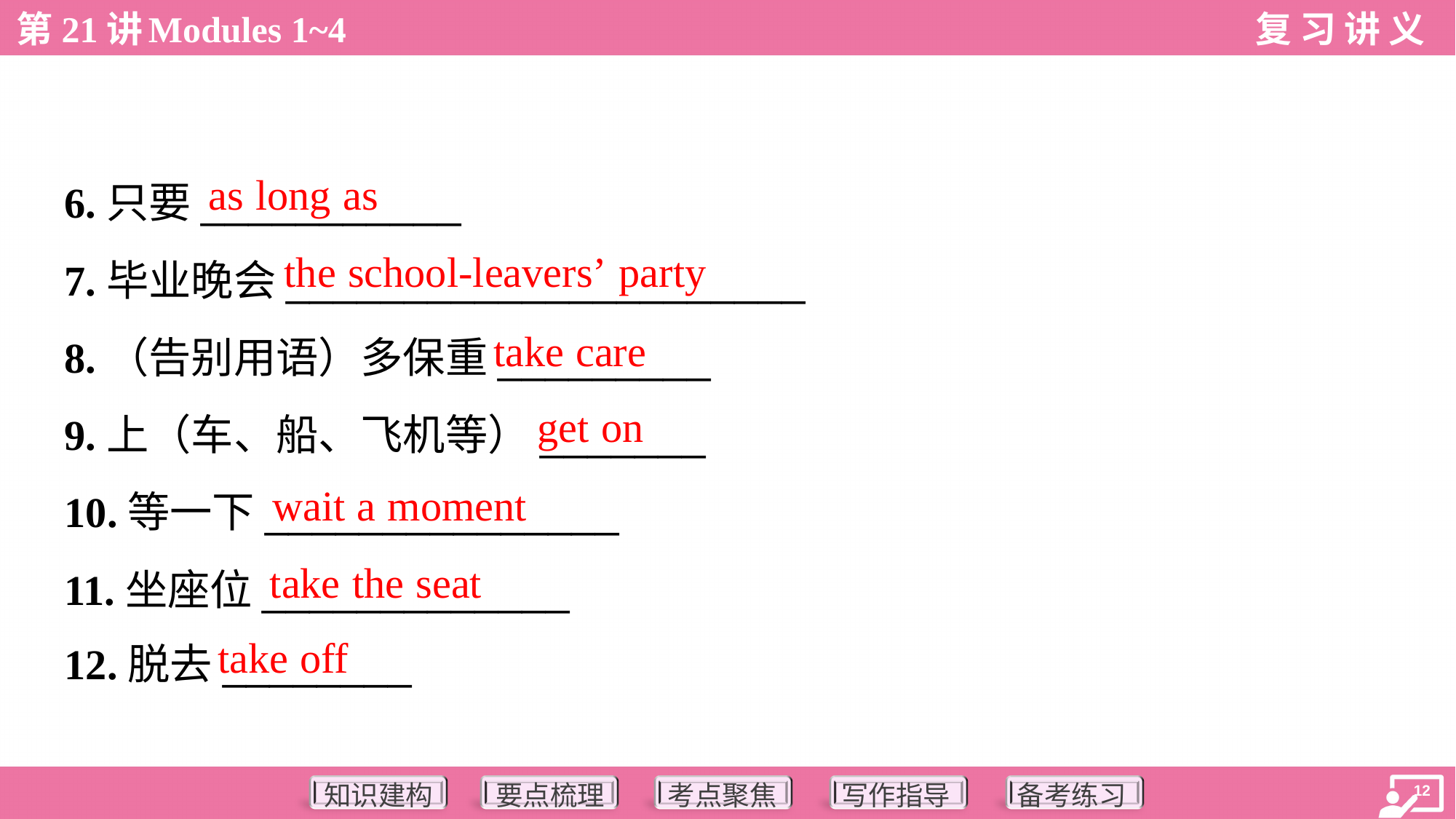

as long as
6.只要___________
7.毕业晚会______________________
8.（告别用语）多保重_________
9.上（车、船、飞机等）_______
10.等一下_______________
11.坐座位_____________
12.脱去________
the school-leavers’ party
take care
get on
wait a moment
take the seat
take off